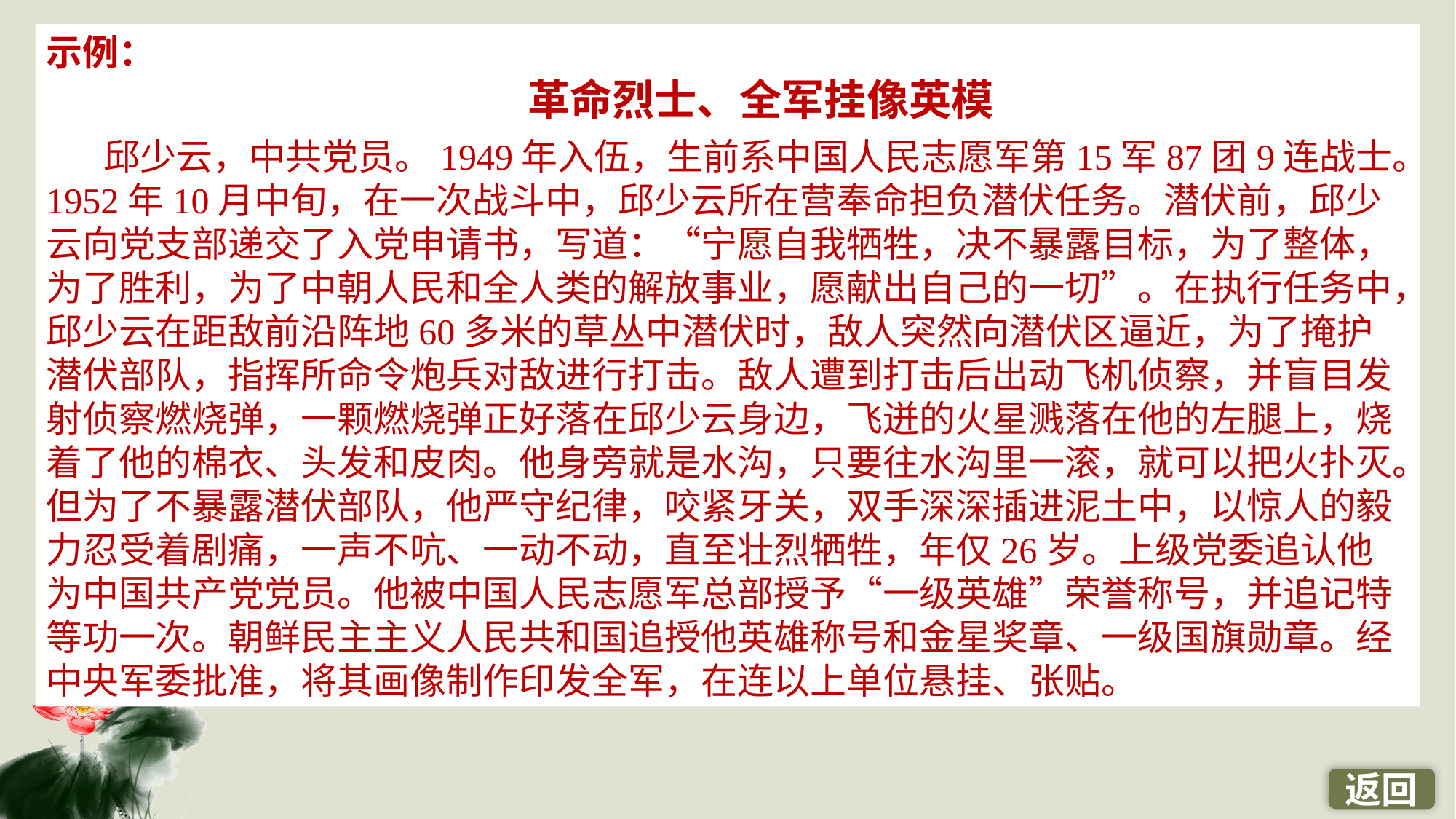

示例：
       革命烈士、全军挂像英模
      邱少云，中共党员。1949年入伍，生前系中国人民志愿军第15军87团9连战士。
1952年10月中旬，在一次战斗中，邱少云所在营奉命担负潜伏任务。潜伏前，邱少云向党支部递交了入党申请书，写道：“宁愿自我牺牲，决不暴露目标，为了整体，为了胜利，为了中朝人民和全人类的解放事业，愿献出自己的一切”。在执行任务中，邱少云在距敌前沿阵地60多米的草丛中潜伏时，敌人突然向潜伏区逼近，为了掩护潜伏部队，指挥所命令炮兵对敌进行打击。敌人遭到打击后出动飞机侦察，并盲目发射侦察燃烧弹，一颗燃烧弹正好落在邱少云身边，飞迸的火星溅落在他的左腿上，烧着了他的棉衣、头发和皮肉。他身旁就是水沟，只要往水沟里一滚，就可以把火扑灭。但为了不暴露潜伏部队，他严守纪律，咬紧牙关，双手深深插进泥土中，以惊人的毅力忍受着剧痛，一声不吭、一动不动，直至壮烈牺牲，年仅26岁。上级党委追认他为中国共产党党员。他被中国人民志愿军总部授予“一级英雄”荣誉称号，并追记特等功一次。朝鲜民主主义人民共和国追授他英雄称号和金星奖章、一级国旗勋章。经中央军委批准，将其画像制作印发全军，在连以上单位悬挂、张贴。
返回